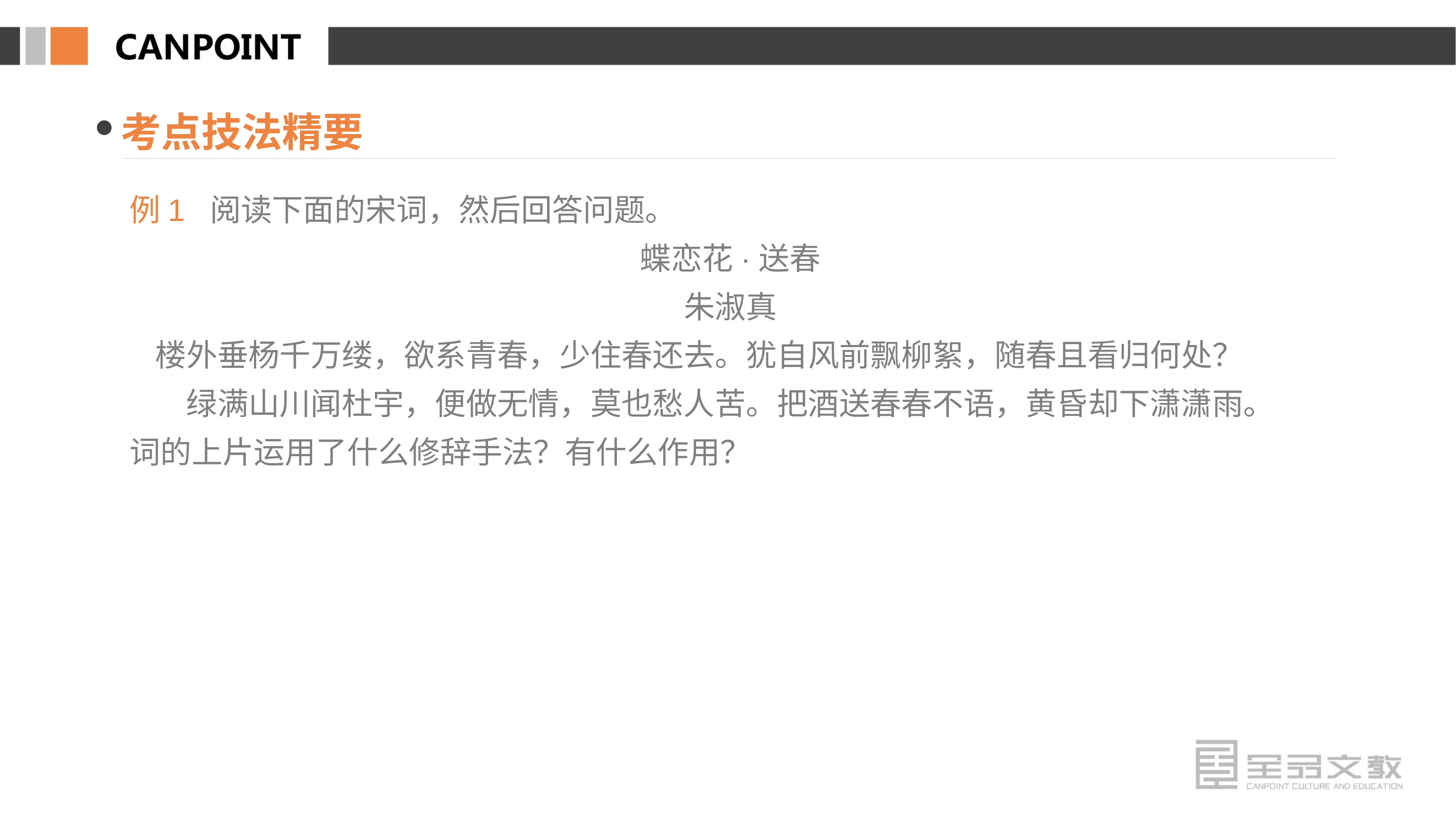

考点技法精要

例1  阅读下面的宋词，然后回答问题。
蝶恋花·送春
朱淑真
楼外垂杨千万缕，欲系青春，少住春还去。犹自风前飘柳絮，随春且看归何处？
绿满山川闻杜宇，便做无情，莫也愁人苦。把酒送春春不语，黄昏却下潇潇雨。
词的上片运用了什么修辞手法？有什么作用？